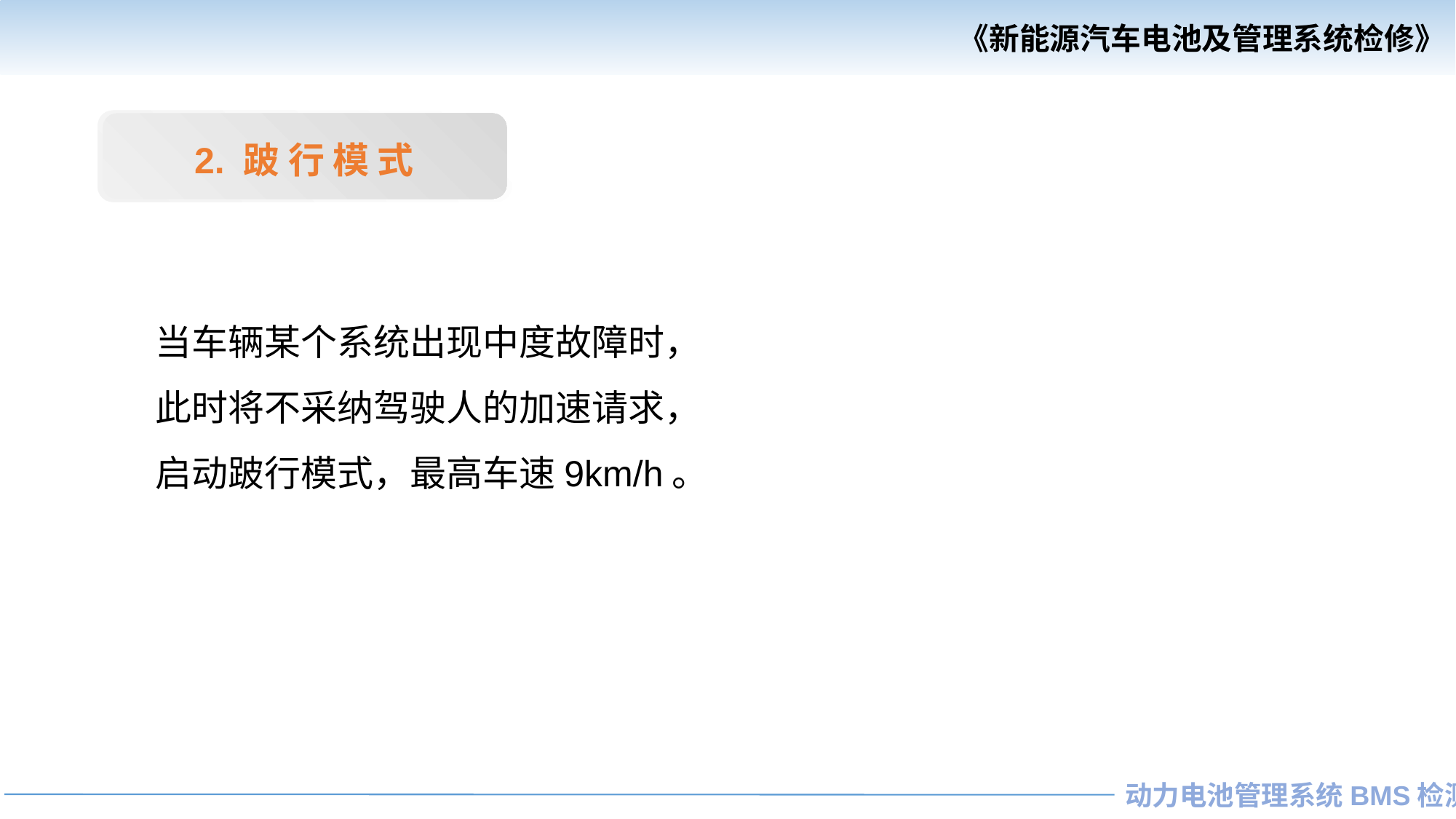

2. 跛 行 模 式

当车辆某个系统出现中度故障时，
此时将不采纳驾驶人的加速请求，
启动跛行模式，最高车速9km/h。